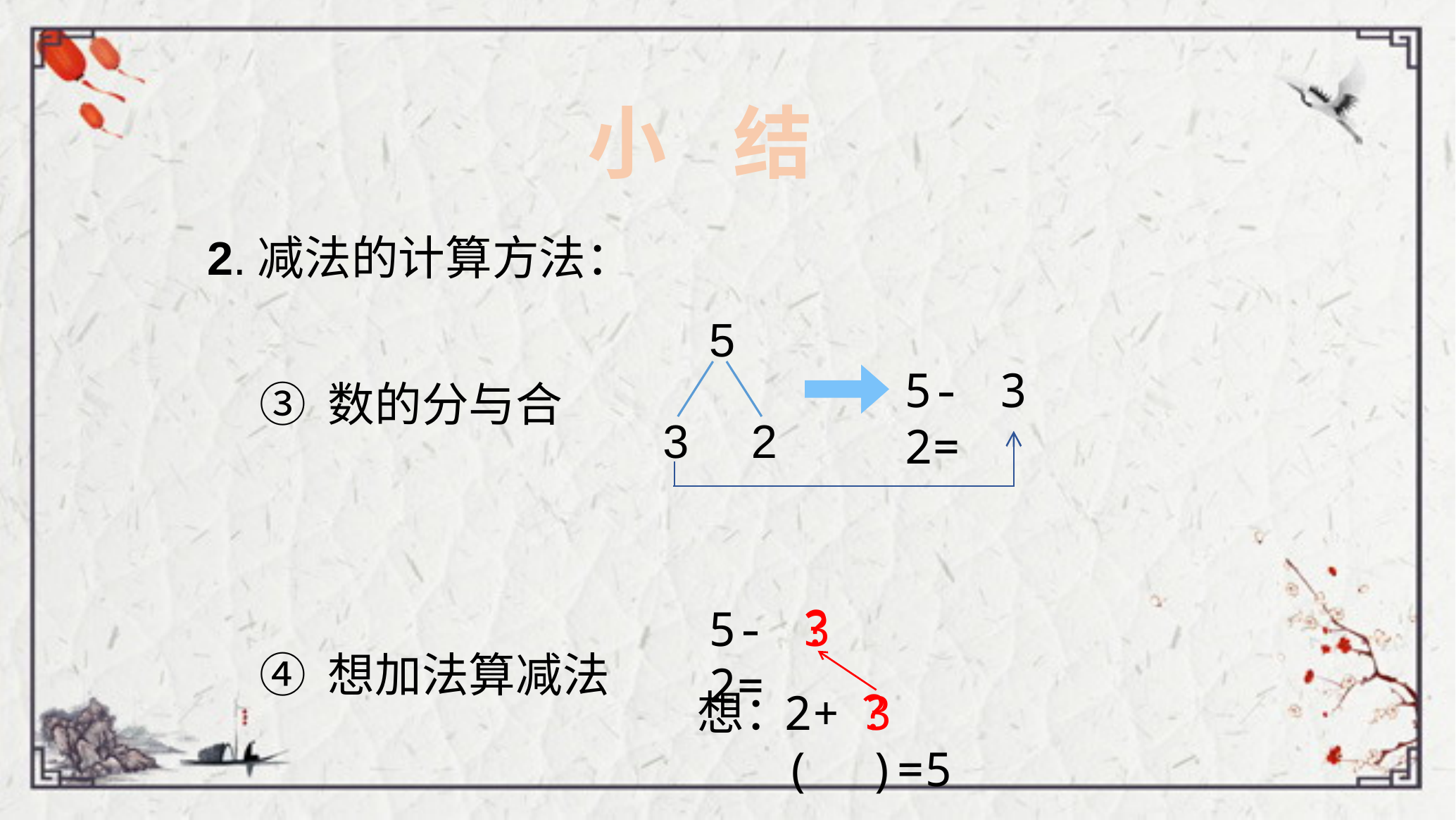

小   结
2.减法的计算方法：
5
3
2
③ 数的分与合
5-2=
3

？
5-2=
3
④ 想加法算减法
想：
？
3
2+(  )=5